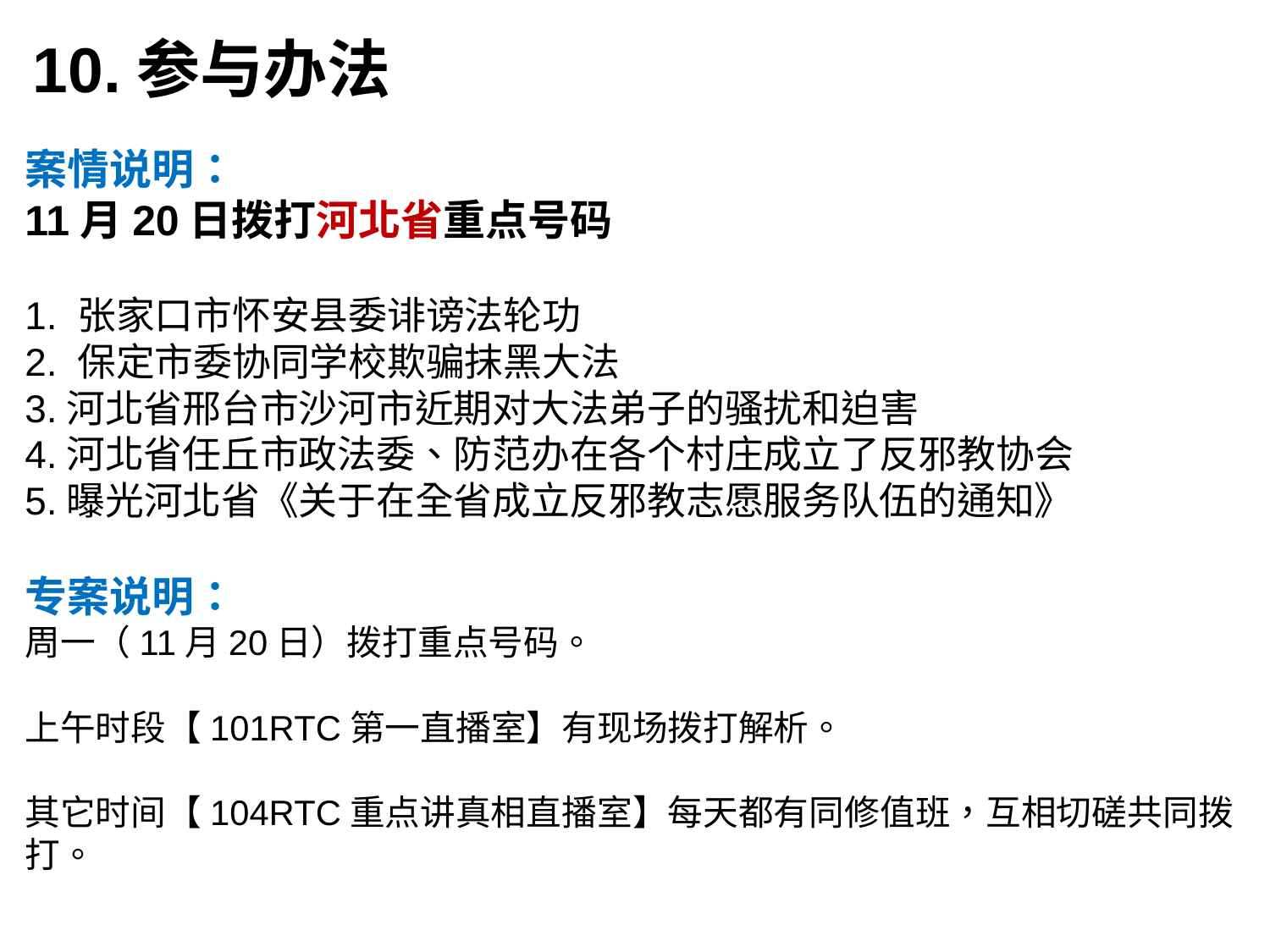

10.参与办法
案情说明：
11月20日拨打河北省重点号码

1. 张家口市怀安县委诽谤法轮功
2. 保定市委协同学校欺骗抹黑大法
3.河北省邢台市沙河市近期对大法弟子的骚扰和迫害
4.河北省任丘市政法委、防范办在各个村庄成立了反邪教协会
5.曝光河北省《关于在全省成立反邪教志愿服务队伍的通知》

专案说明：
周一（11月20日）拨打重点号码。
上午时段【101RTC第一直播室】有现场拨打解析。

其它时间【104RTC重点讲真相直播室】每天都有同修值班，互相切磋共同拨打。